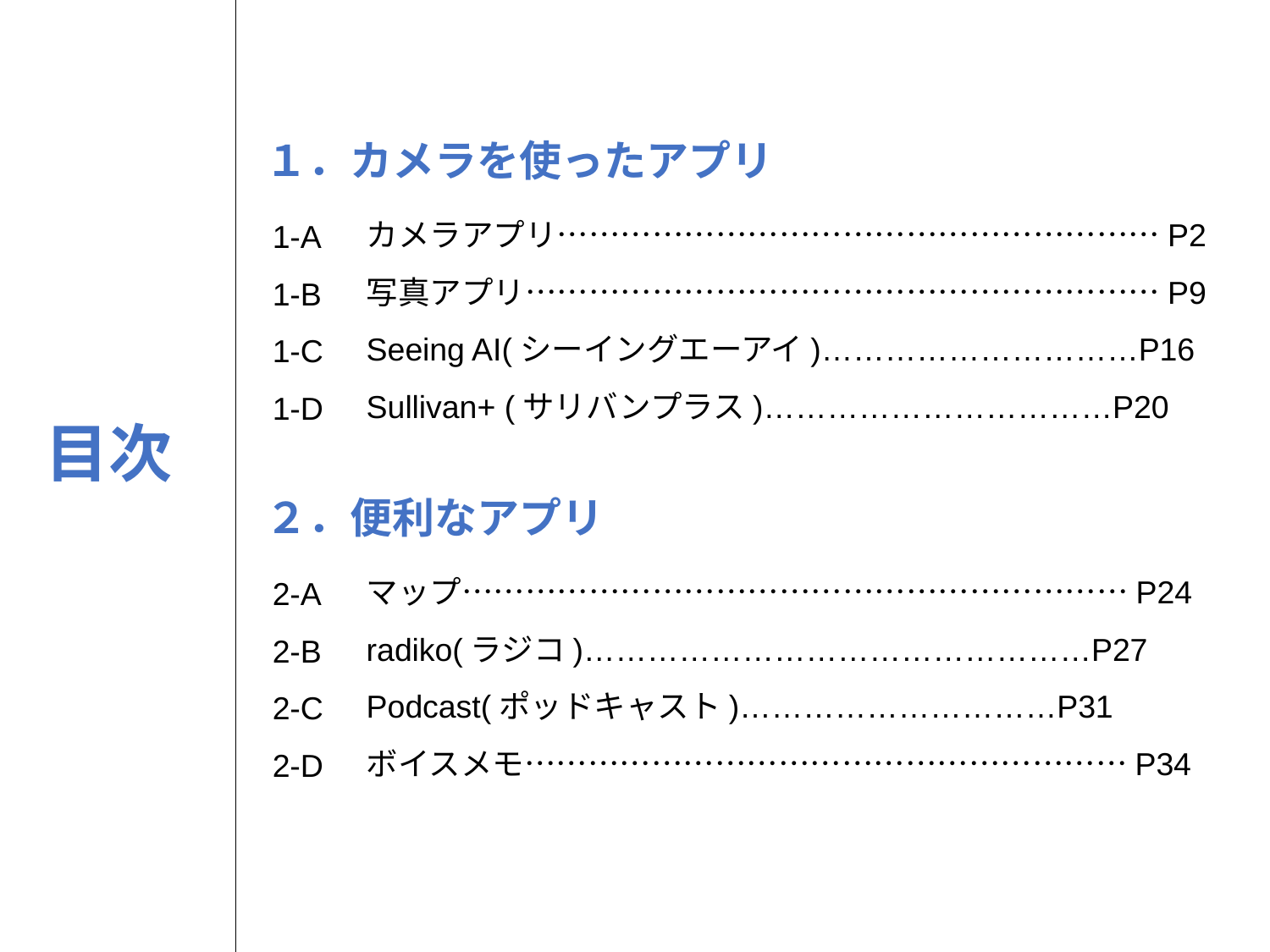

１．カメラを使ったアプリ
カメラアプリ…………………………………………………P2
写真アプリ……………………………………………………P9
Seeing AI(シーイングエーアイ)…………………………P16
Sullivan+ (サリバンプラス)……………………………P20
1-A
1-B
1-C
1-D
目次
２．便利なアプリ
マップ………………………………………………………P24
radiko(ラジコ)…………………………………………P27
Podcast(ポッドキャスト)…………………………P31
ボイスメモ…………………………………………………P34
2-A
2-B
2-C
2-D